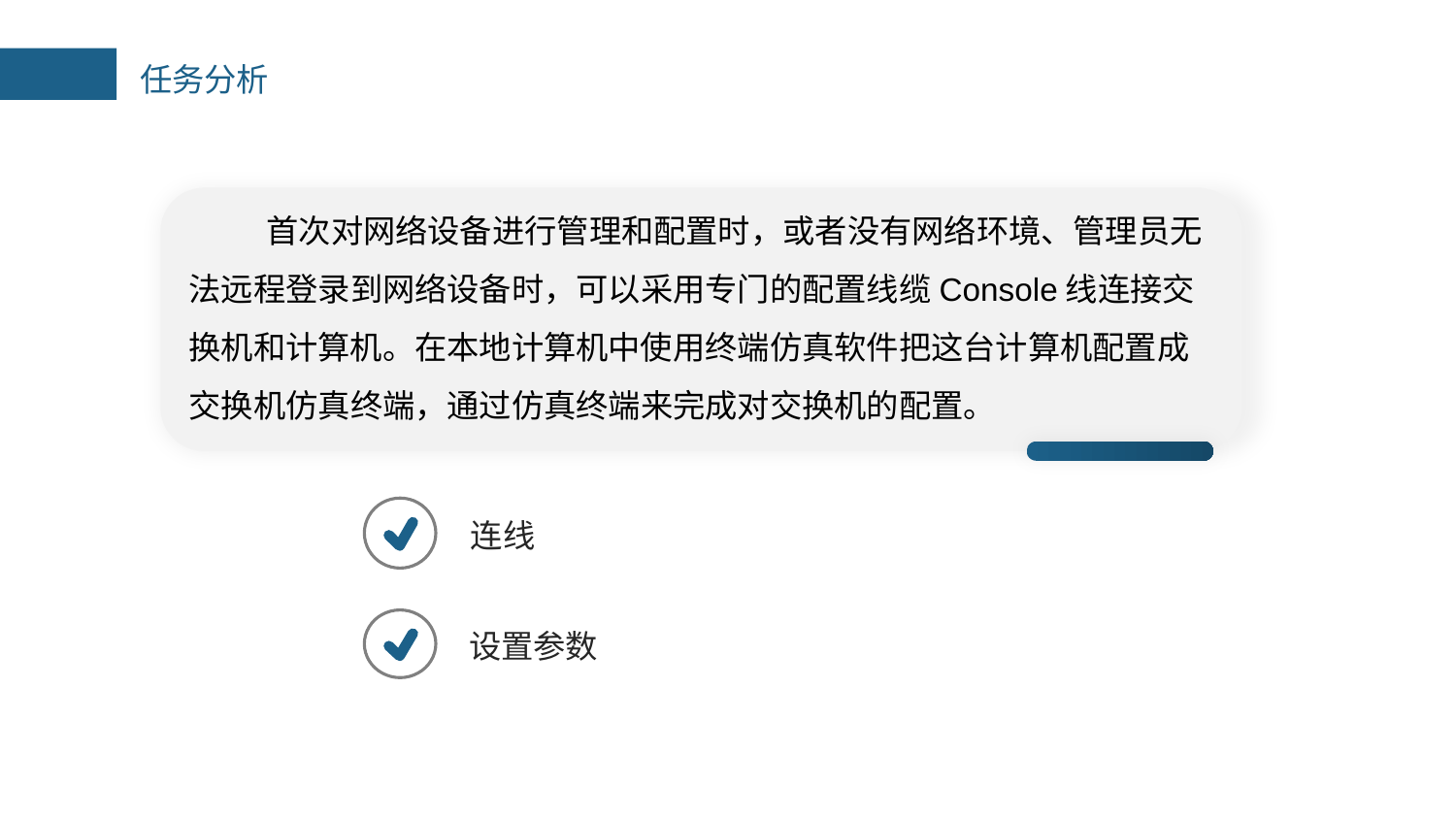

任务分析
首次对网络设备进行管理和配置时，或者没有网络环境、管理员无法远程登录到网络设备时，可以采用专门的配置线缆Console线连接交换机和计算机。在本地计算机中使用终端仿真软件把这台计算机配置成交换机仿真终端，通过仿真终端来完成对交换机的配置。

连线

设置参数